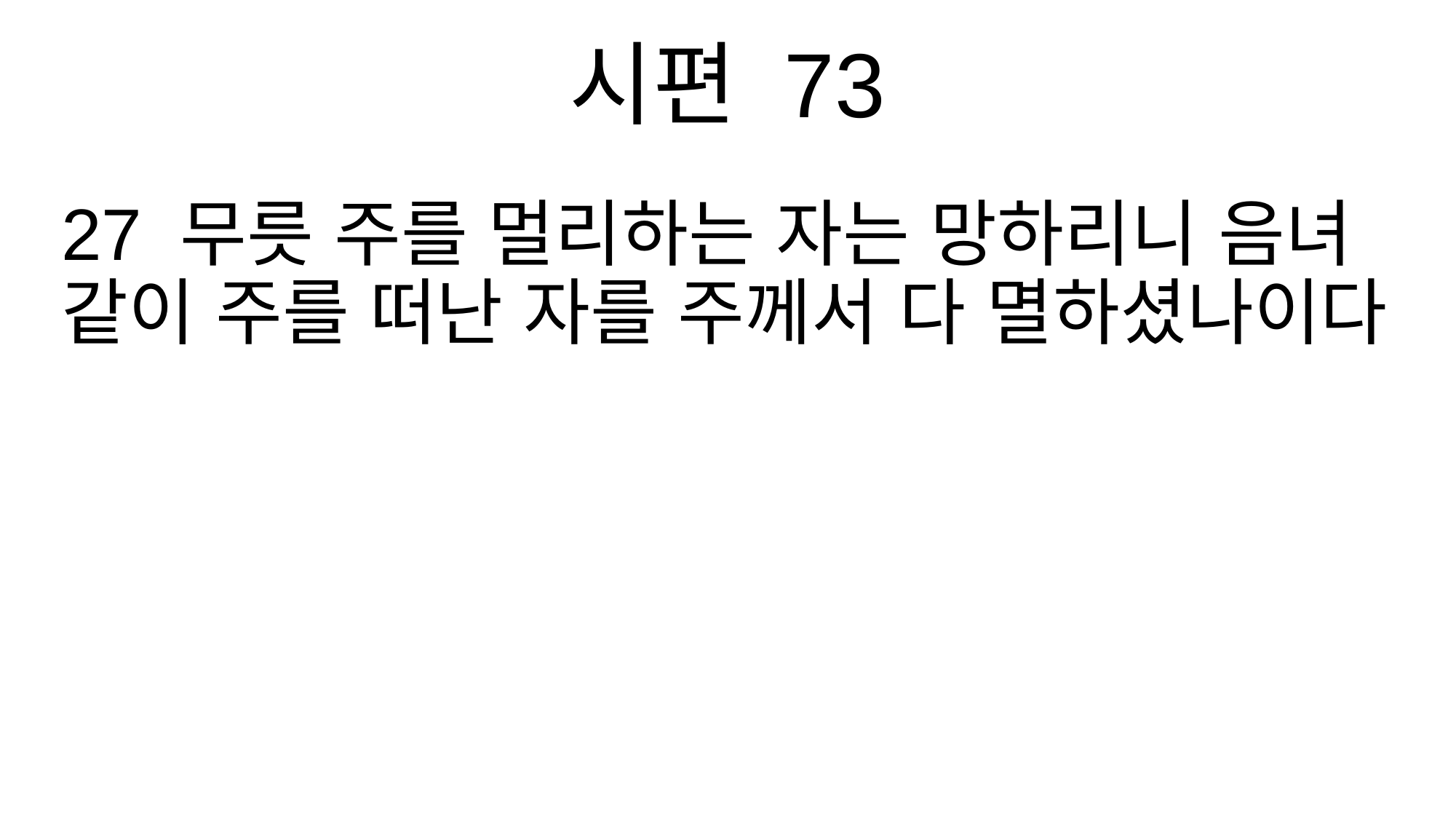

시편 73
27 무릇 주를 멀리하는 자는 망하리니 음녀 같이 주를 떠난 자를 주께서 다 멸하셨나이다